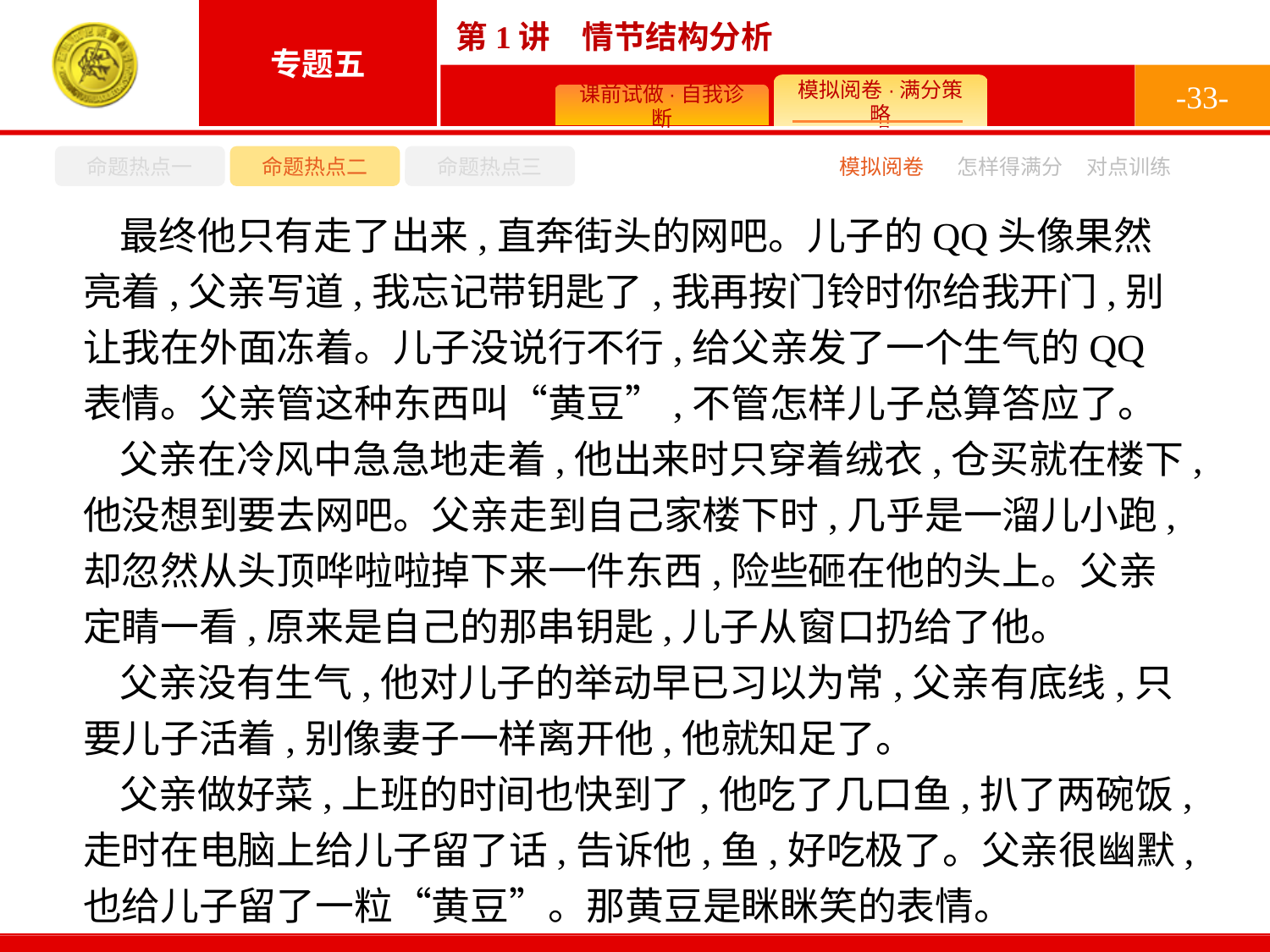

-33-
命题热点一
命题热点二
命题热点三
怎样得满分
模拟阅卷
对点训练
最终他只有走了出来,直奔街头的网吧。儿子的QQ头像果然亮着,父亲写道,我忘记带钥匙了,我再按门铃时你给我开门,别让我在外面冻着。儿子没说行不行,给父亲发了一个生气的QQ表情。父亲管这种东西叫“黄豆”,不管怎样儿子总算答应了。
父亲在冷风中急急地走着,他出来时只穿着绒衣,仓买就在楼下,他没想到要去网吧。父亲走到自己家楼下时,几乎是一溜儿小跑,却忽然从头顶哗啦啦掉下来一件东西,险些砸在他的头上。父亲定睛一看,原来是自己的那串钥匙,儿子从窗口扔给了他。
父亲没有生气,他对儿子的举动早已习以为常,父亲有底线,只要儿子活着,别像妻子一样离开他,他就知足了。
父亲做好菜,上班的时间也快到了,他吃了几口鱼,扒了两碗饭,走时在电脑上给儿子留了话,告诉他,鱼,好吃极了。父亲很幽默,也给儿子留了一粒“黄豆”。那黄豆是眯眯笑的表情。